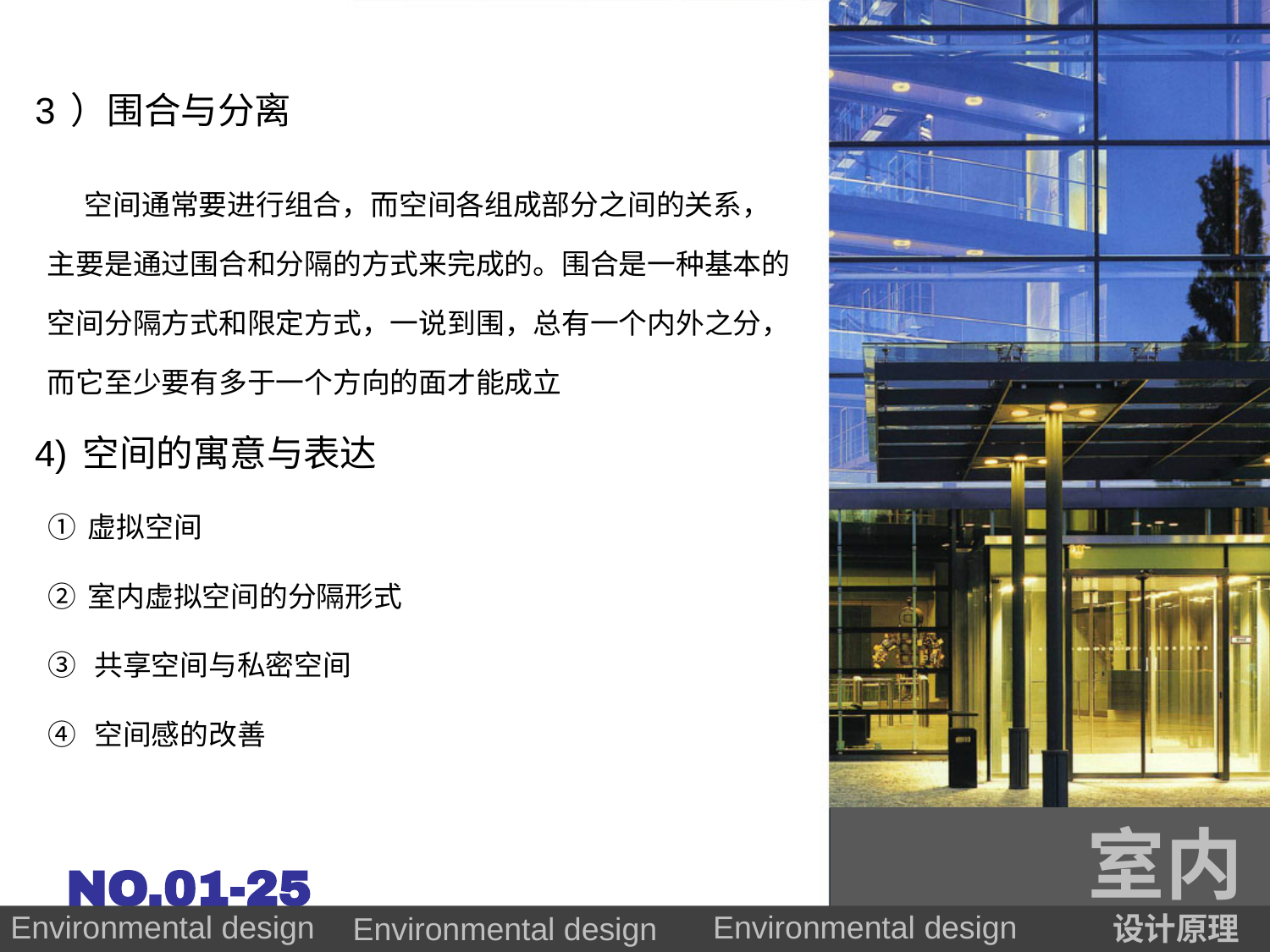

# 3）围合与分离
    空间通常要进行组合，而空间各组成部分之间的关系，主要是通过围合和分隔的方式来完成的。围合是一种基本的空间分隔方式和限定方式，一说到围，总有一个内外之分，而它至少要有多于一个方向的面才能成立

4)空间的寓意与表达
①虚拟空间
②室内虚拟空间的分隔形式
③ 共享空间与私密空间
④ 空间感的改善
室内

NO.01-25
设计原理
Environmental design
Environmental design
Environmental design